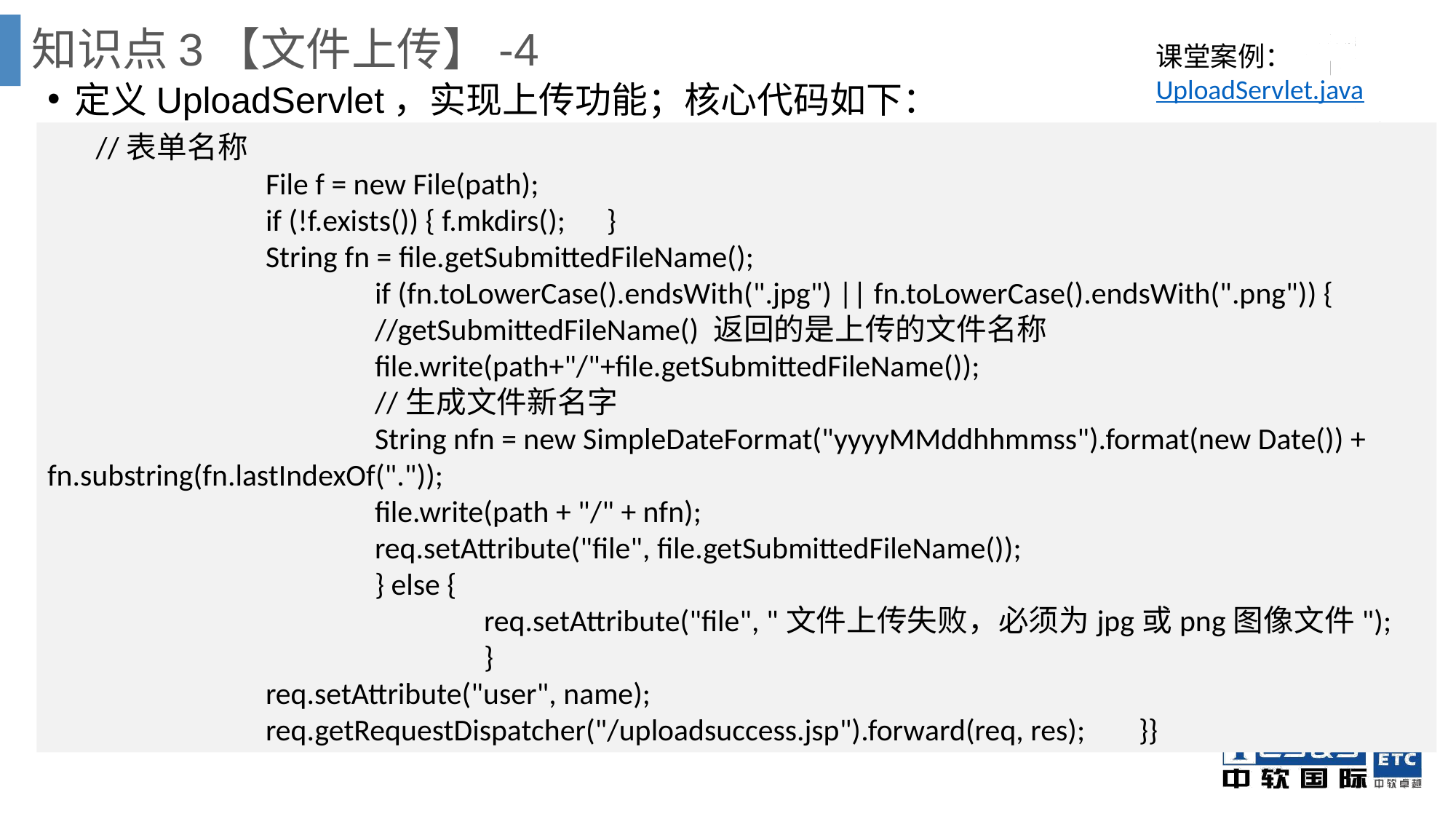

知识点3【文件上传】-4
课堂案例：
UploadServlet.java
定义UploadServlet，实现上传功能；核心代码如下：
       //表单名称
		File f = new File(path);
		if (!f.exists()) { f.mkdirs();      }
		String fn = file.getSubmittedFileName();
			if (fn.toLowerCase().endsWith(".jpg") || fn.toLowerCase().endsWith(".png")) {
			//getSubmittedFileName() 返回的是上传的文件名称
			file.write(path+"/"+file.getSubmittedFileName());
			//生成文件新名字
			String nfn = new SimpleDateFormat("yyyyMMddhhmmss").format(new Date()) + fn.substring(fn.lastIndexOf("."));
			file.write(path + "/" + nfn);
			req.setAttribute("file", file.getSubmittedFileName());
			} else {
				req.setAttribute("file", "文件上传失败，必须为jpg或png图像文件");
				}
		req.setAttribute("user", name);
		req.getRequestDispatcher("/uploadsuccess.jsp").forward(req, res);   	}}